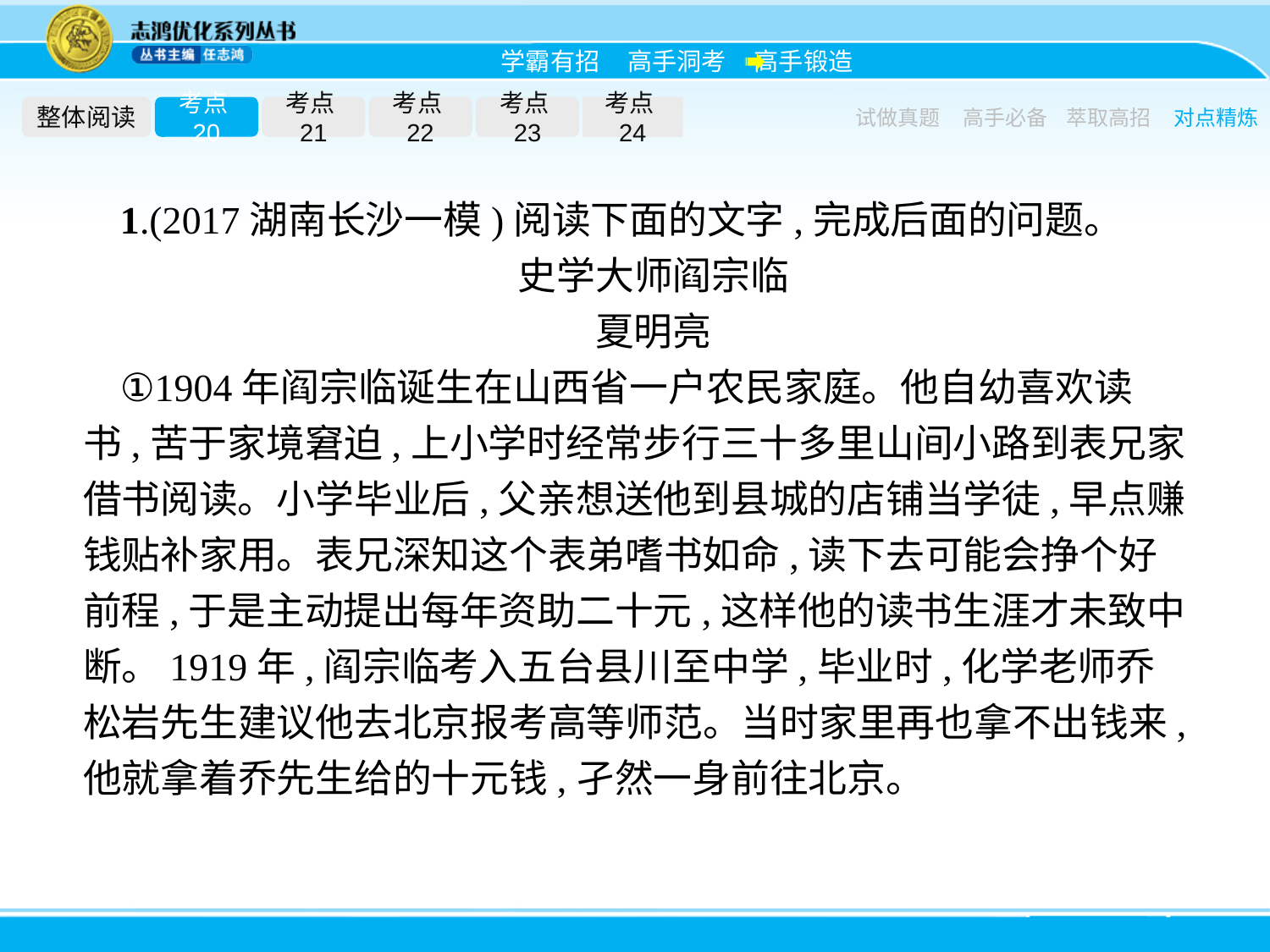

整体阅读
考点20
考点21
考点22
考点23
考点24
试做真题
高手必备
萃取高招
对点精炼
1.(2017湖南长沙一模)阅读下面的文字,完成后面的问题。
史学大师阎宗临
夏明亮
①1904年阎宗临诞生在山西省一户农民家庭。他自幼喜欢读书,苦于家境窘迫,上小学时经常步行三十多里山间小路到表兄家借书阅读。小学毕业后,父亲想送他到县城的店铺当学徒,早点赚钱贴补家用。表兄深知这个表弟嗜书如命,读下去可能会挣个好前程,于是主动提出每年资助二十元,这样他的读书生涯才未致中断。1919年,阎宗临考入五台县川至中学,毕业时,化学老师乔松岩先生建议他去北京报考高等师范。当时家里再也拿不出钱来,他就拿着乔先生给的十元钱,孑然一身前往北京。